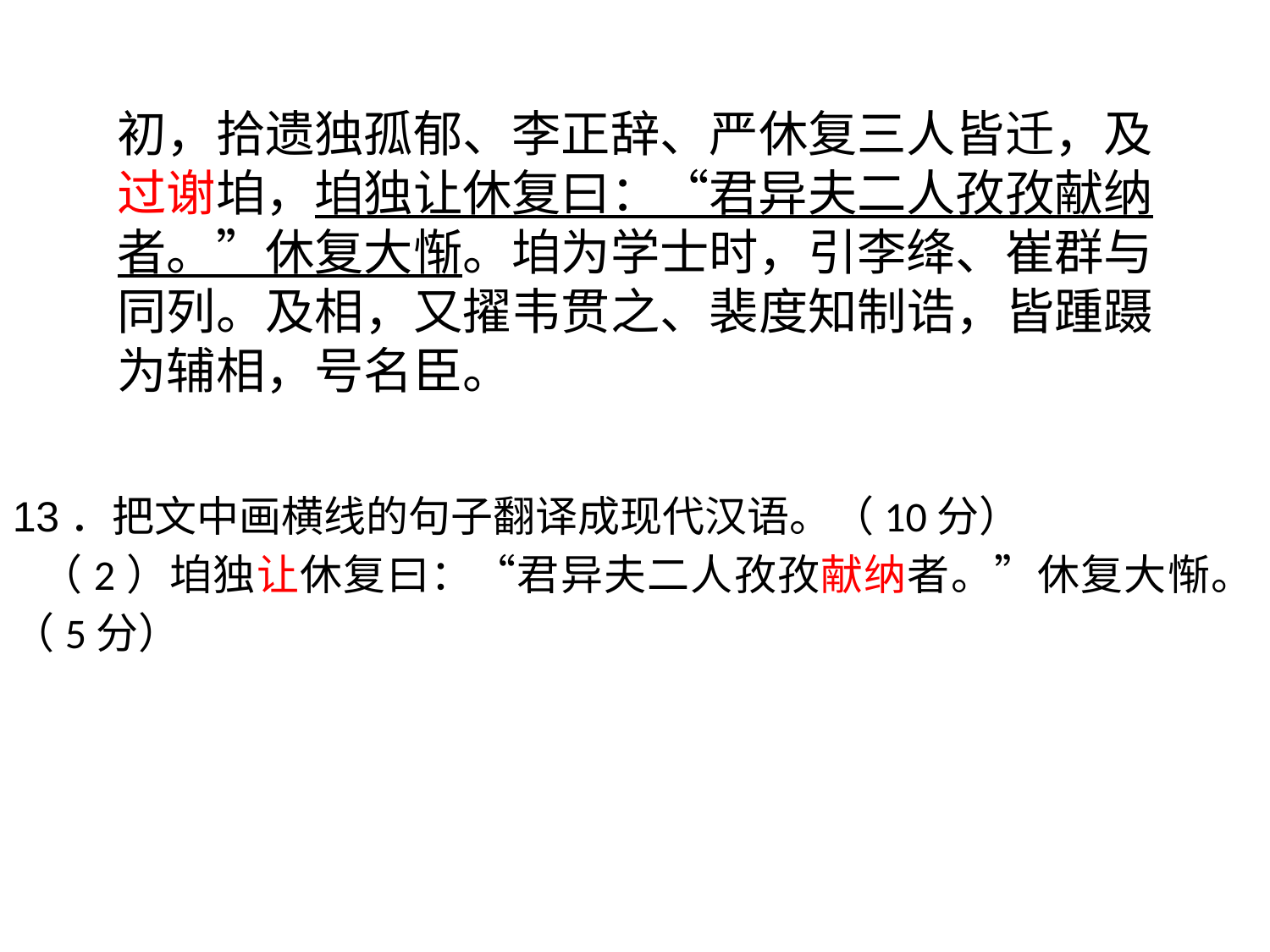

初，拾遗独孤郁、李正辞、严休复三人皆迁，及过谢垍，垍独让休复曰：“君异夫二人孜孜献纳者。”休复大惭。垍为学士时，引李绛、崔群与同列。及相，又擢韦贯之、裴度知制诰，皆踵蹑为辅相，号名臣。
13．把文中画横线的句子翻译成现代汉语。（10分）
（2）垍独让休复曰：“君异夫二人孜孜献纳者。”休复大惭。（5分）